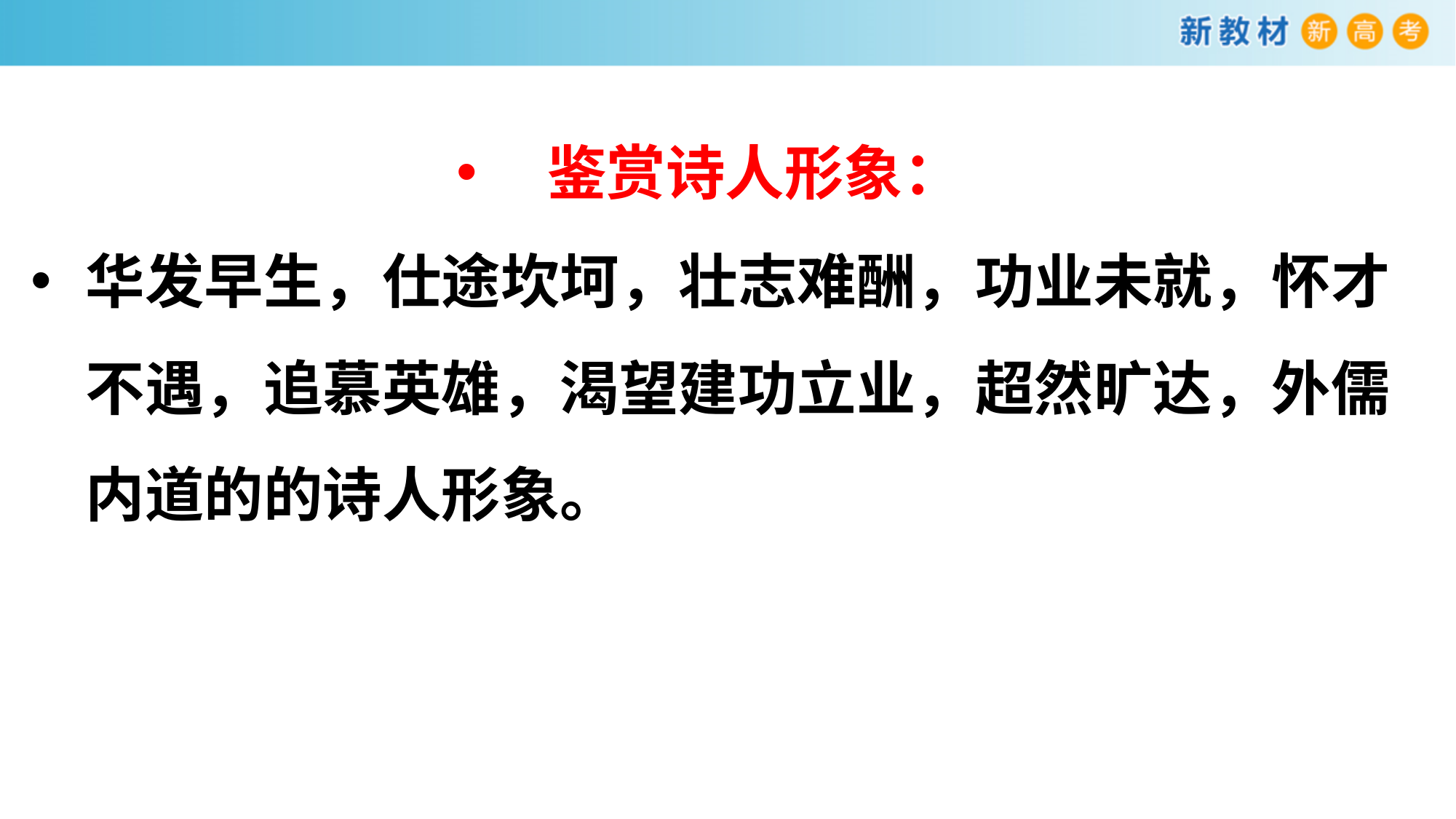

鉴赏诗人形象：
华发早生，仕途坎坷，壮志难酬，功业未就，怀才不遇，追慕英雄，渴望建功立业，超然旷达，外儒内道的的诗人形象。